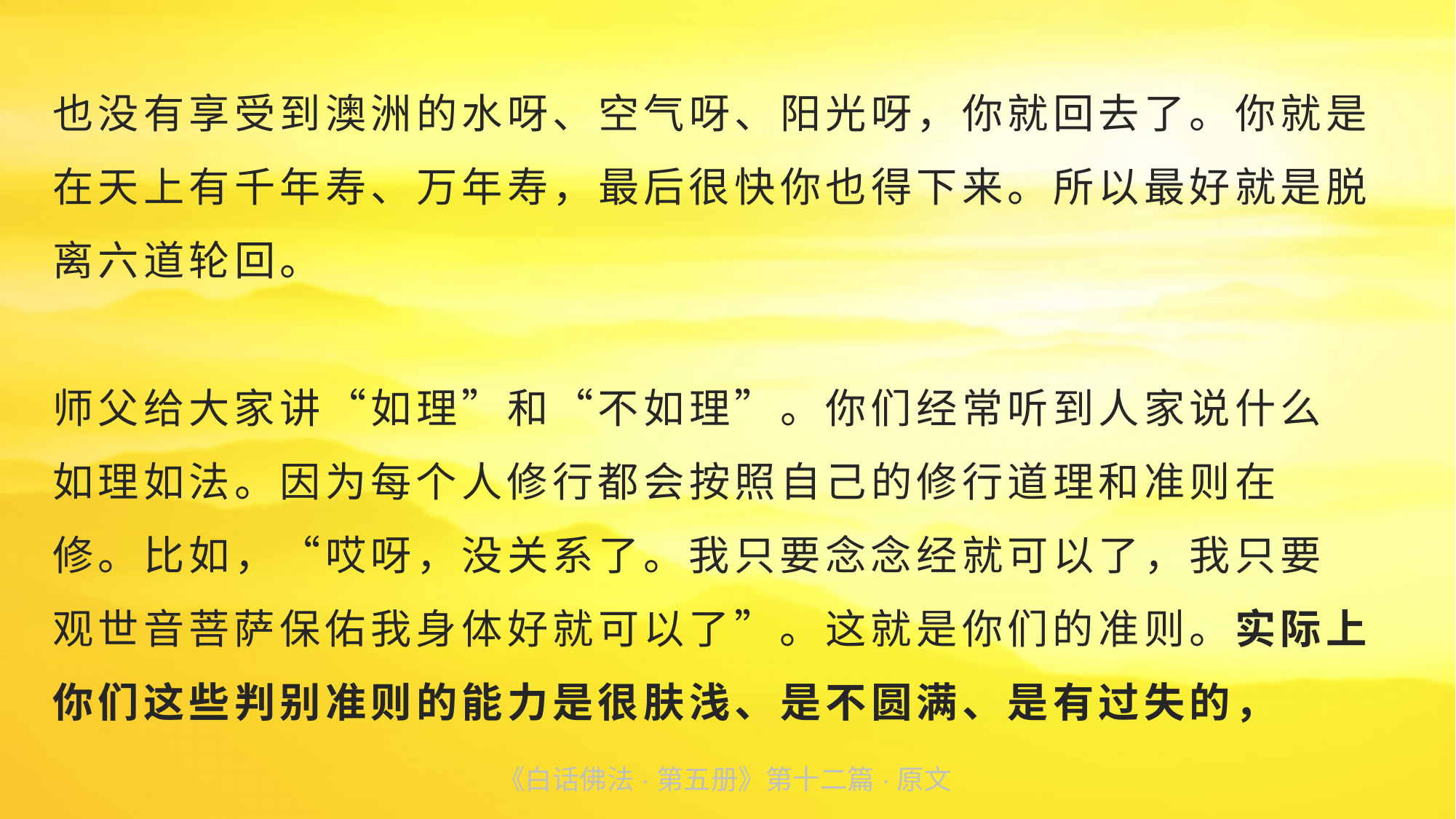

也没有享受到澳洲的水呀、空气呀、阳光呀，你就回去了。你就是在天上有千年寿、万年寿，最后很快你也得下来。所以最好就是脱离六道轮回。

师父给大家讲“如理”和“不如理”。你们经常听到人家说什么
如理如法。因为每个人修行都会按照自己的修行道理和准则在
修。比如，“哎呀，没关系了。我只要念念经就可以了，我只要
观世音菩萨保佑我身体好就可以了”。这就是你们的准则。实际上你们这些判别准则的能力是很肤浅、是不圆满、是有过失的，
《白话佛法·第五册》第十二篇·原文